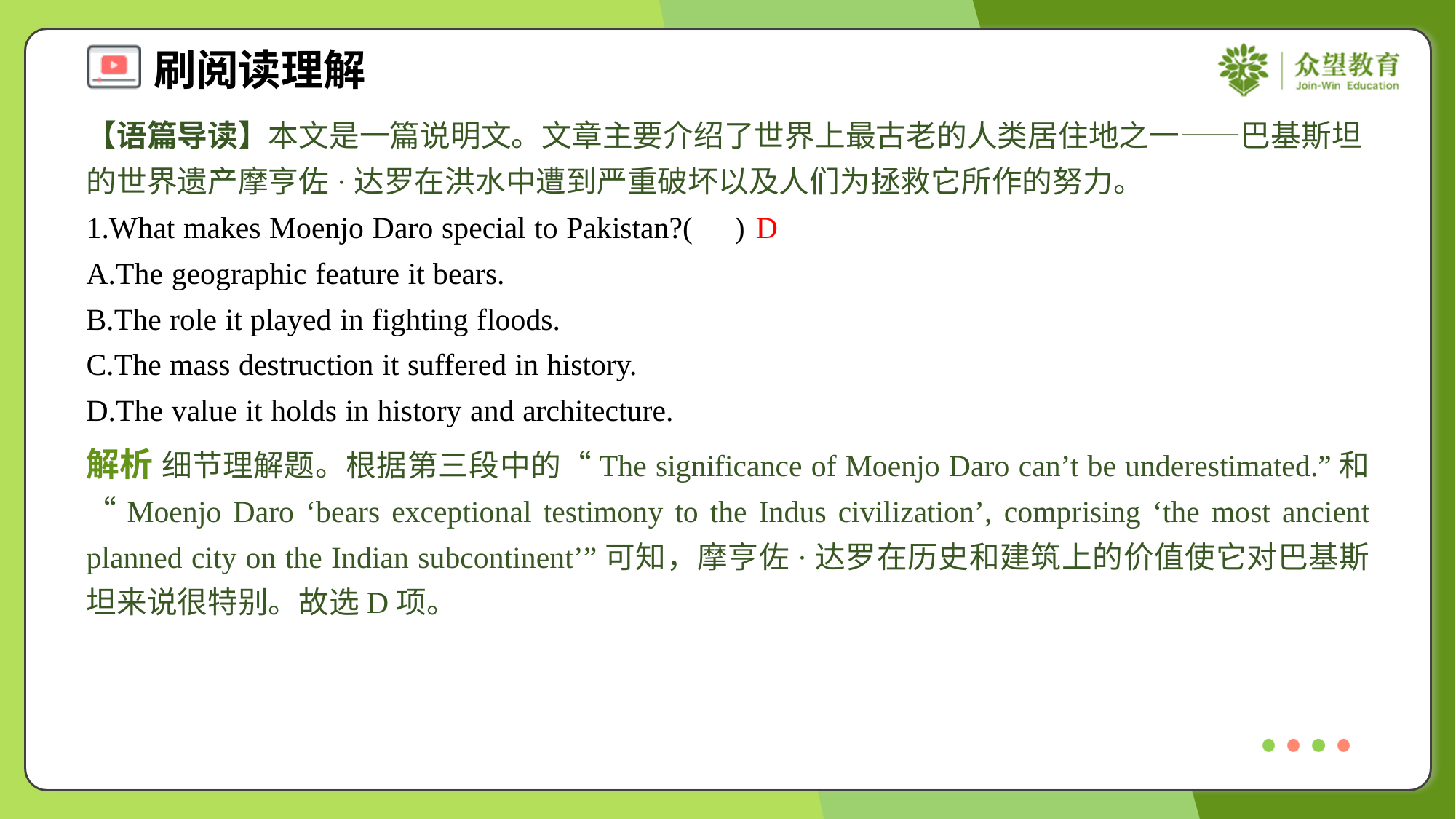

【语篇导读】本文是一篇说明文。文章主要介绍了世界上最古老的人类居住地之一——巴基斯坦的世界遗产摩亨佐·达罗在洪水中遭到严重破坏以及人们为拯救它所作的努力。
1.What makes Moenjo Daro special to Pakistan?(     )
D
A.The geographic feature it bears.
B.The role it played in fighting floods.
C.The mass destruction it suffered in history.
D.The value it holds in history and architecture.
解析 细节理解题。根据第三段中的“The significance of Moenjo Daro can’t be underestimated.”和“Moenjo Daro ‘bears exceptional testimony to the Indus civilization’, comprising ‘the most ancient planned city on the Indian subcontinent’”可知，摩亨佐·达罗在历史和建筑上的价值使它对巴基斯坦来说很特别。故选D项。